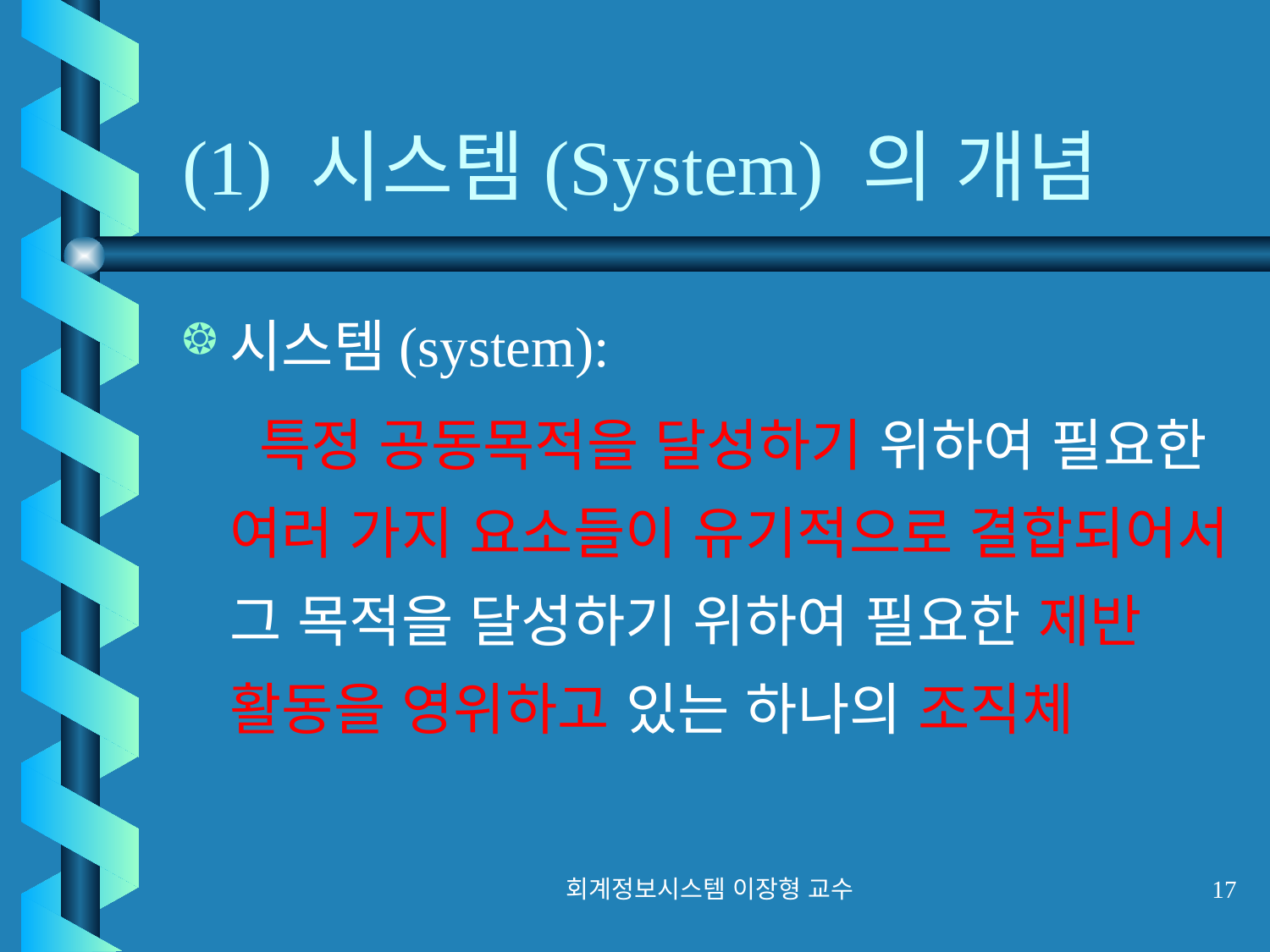

# (1) 시스템(System) 의 개념
시스템(system):
    특정 공동목적을 달성하기 위하여 필요한 여러 가지 요소들이 유기적으로 결합되어서 그 목적을 달성하기 위하여 필요한 제반 활동을 영위하고 있는 하나의 조직체
회계정보시스템 이장형 교수
17